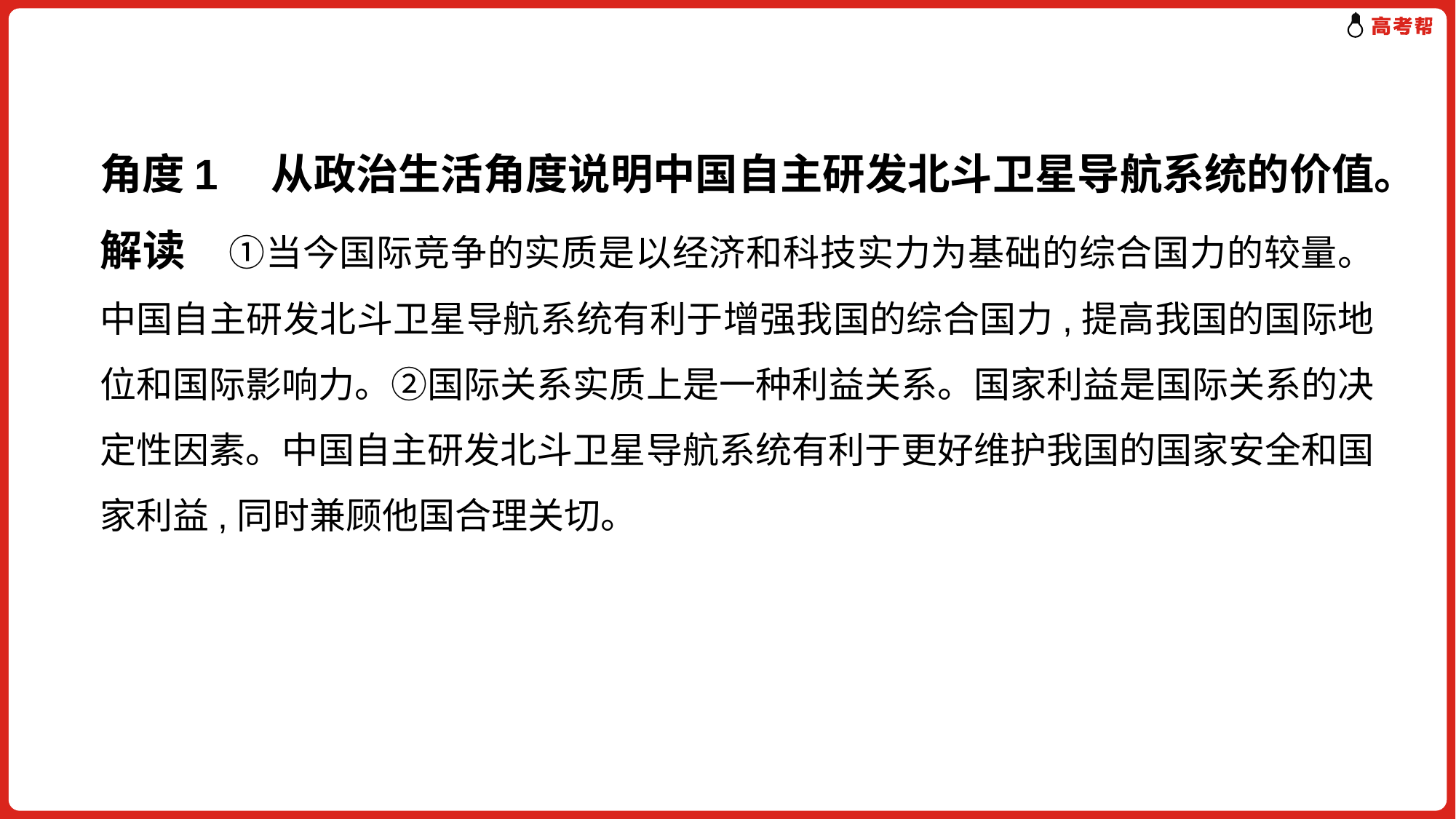

角度1　从政治生活角度说明中国自主研发北斗卫星导航系统的价值。
解读　①当今国际竞争的实质是以经济和科技实力为基础的综合国力的较量。中国自主研发北斗卫星导航系统有利于增强我国的综合国力,提高我国的国际地位和国际影响力。②国际关系实质上是一种利益关系。国家利益是国际关系的决定性因素。中国自主研发北斗卫星导航系统有利于更好维护我国的国家安全和国家利益,同时兼顾他国合理关切。